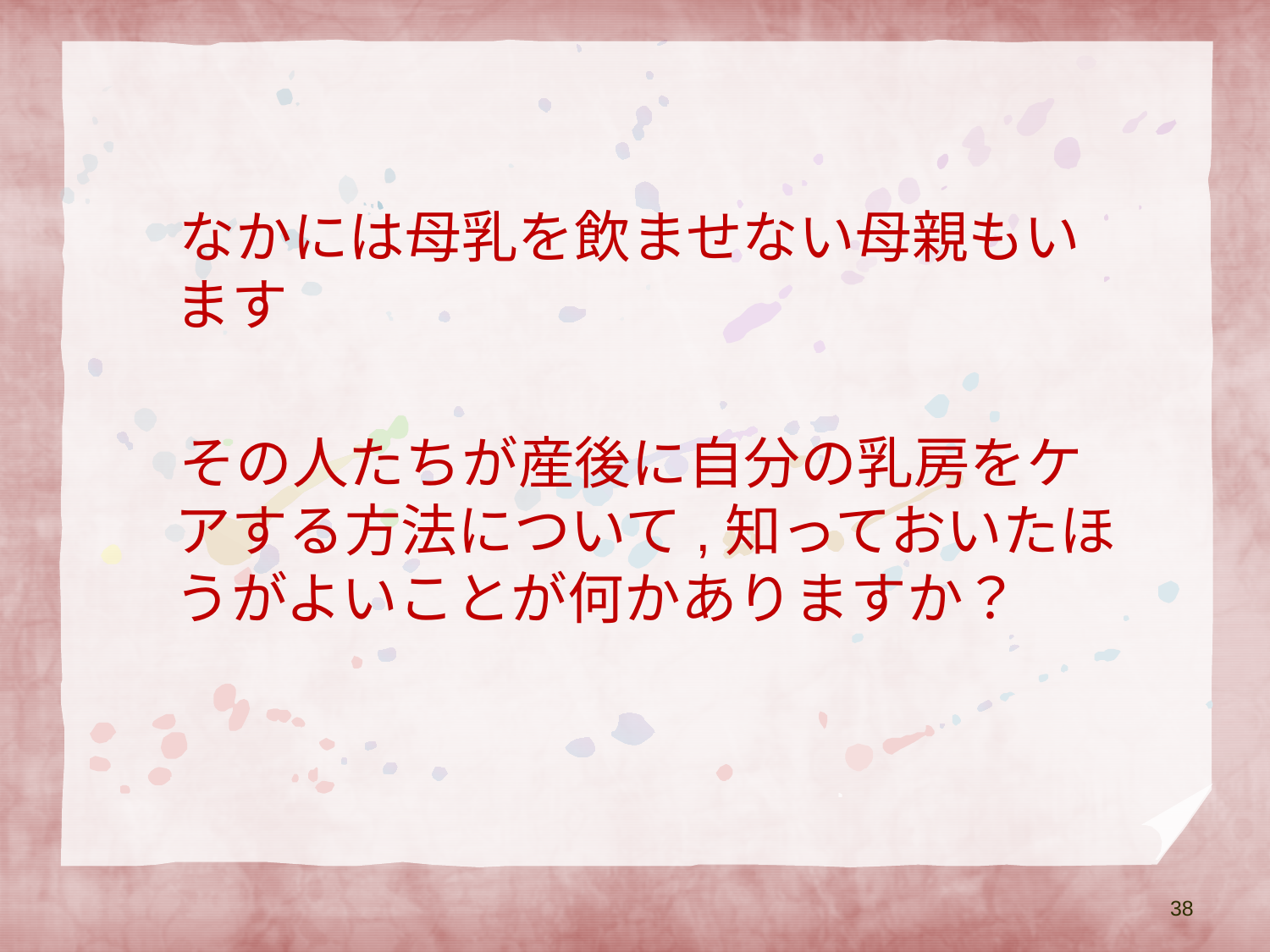

なかには母乳を飲ませない母親もいます

   その人たちが産後に自分の乳房をケアする方法について,知っておいたほうがよいことが何かありますか？
38